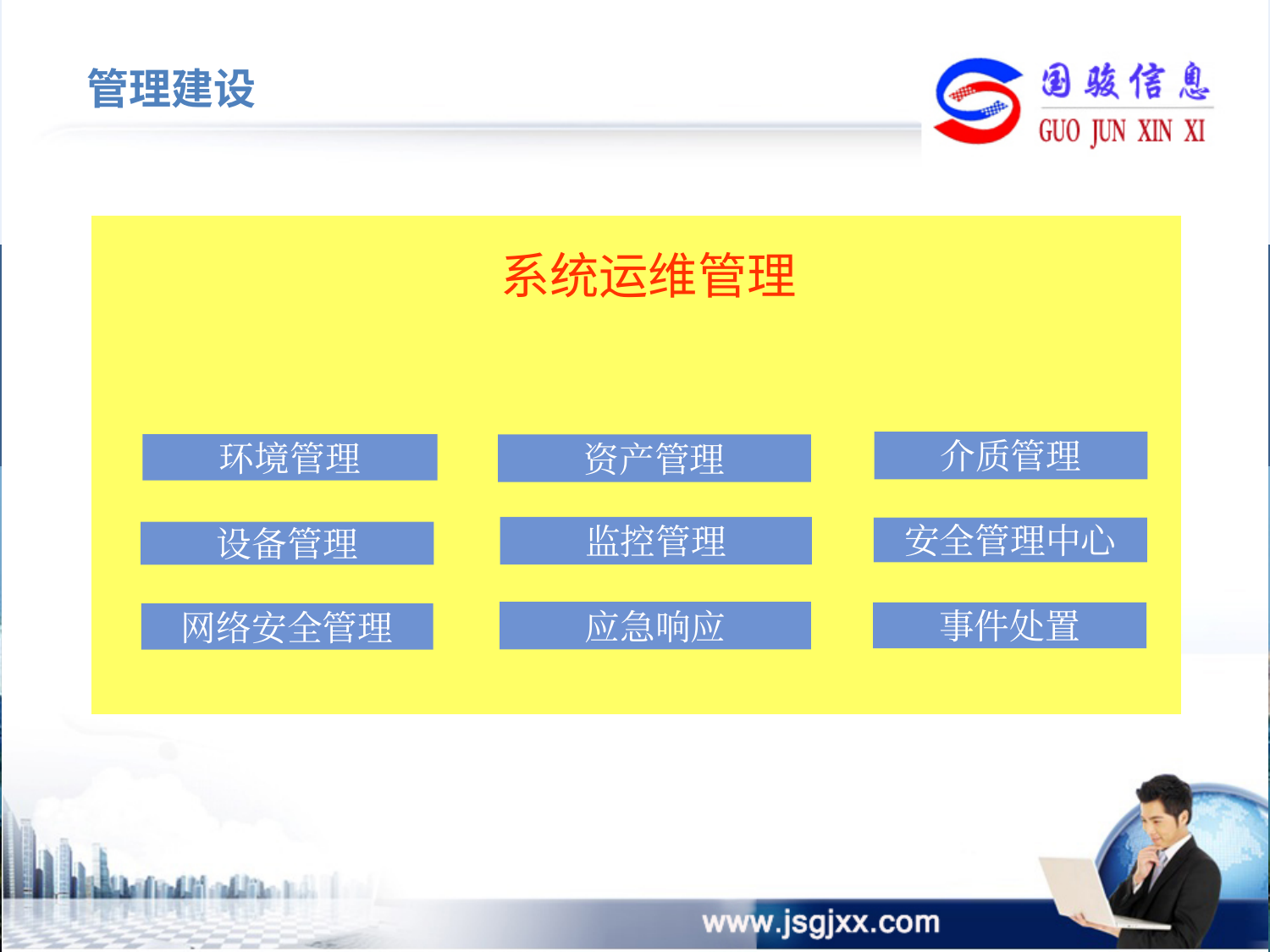

管理建设

系统运维管理
介质管理
环境管理
资产管理
监控管理
安全管理中心
设备管理
应急响应
事件处置
网络安全管理